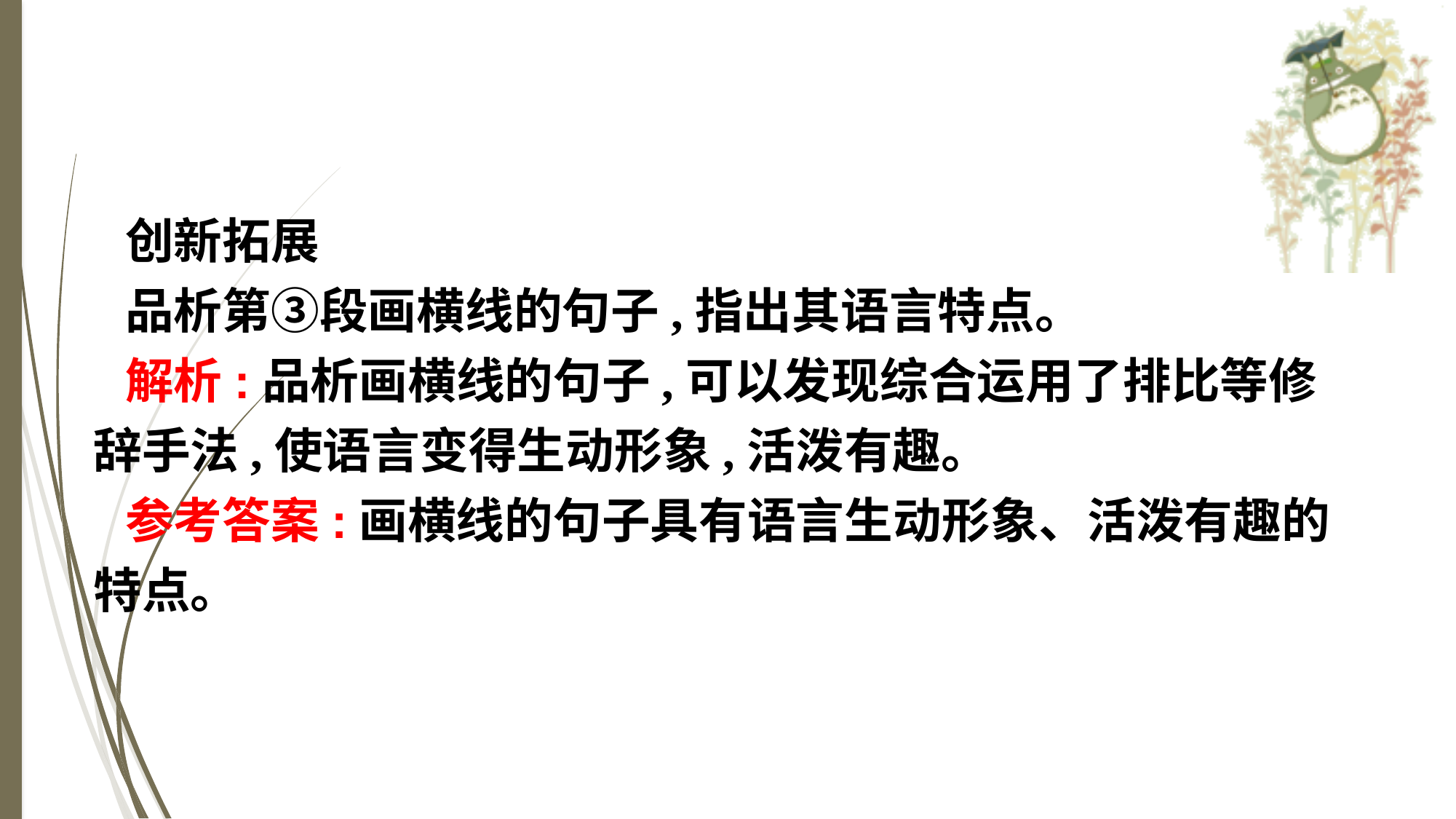

创新拓展
品析第③段画横线的句子,指出其语言特点。
解析:品析画横线的句子,可以发现综合运用了排比等修辞手法,使语言变得生动形象,活泼有趣。
参考答案:画横线的句子具有语言生动形象、活泼有趣的特点。